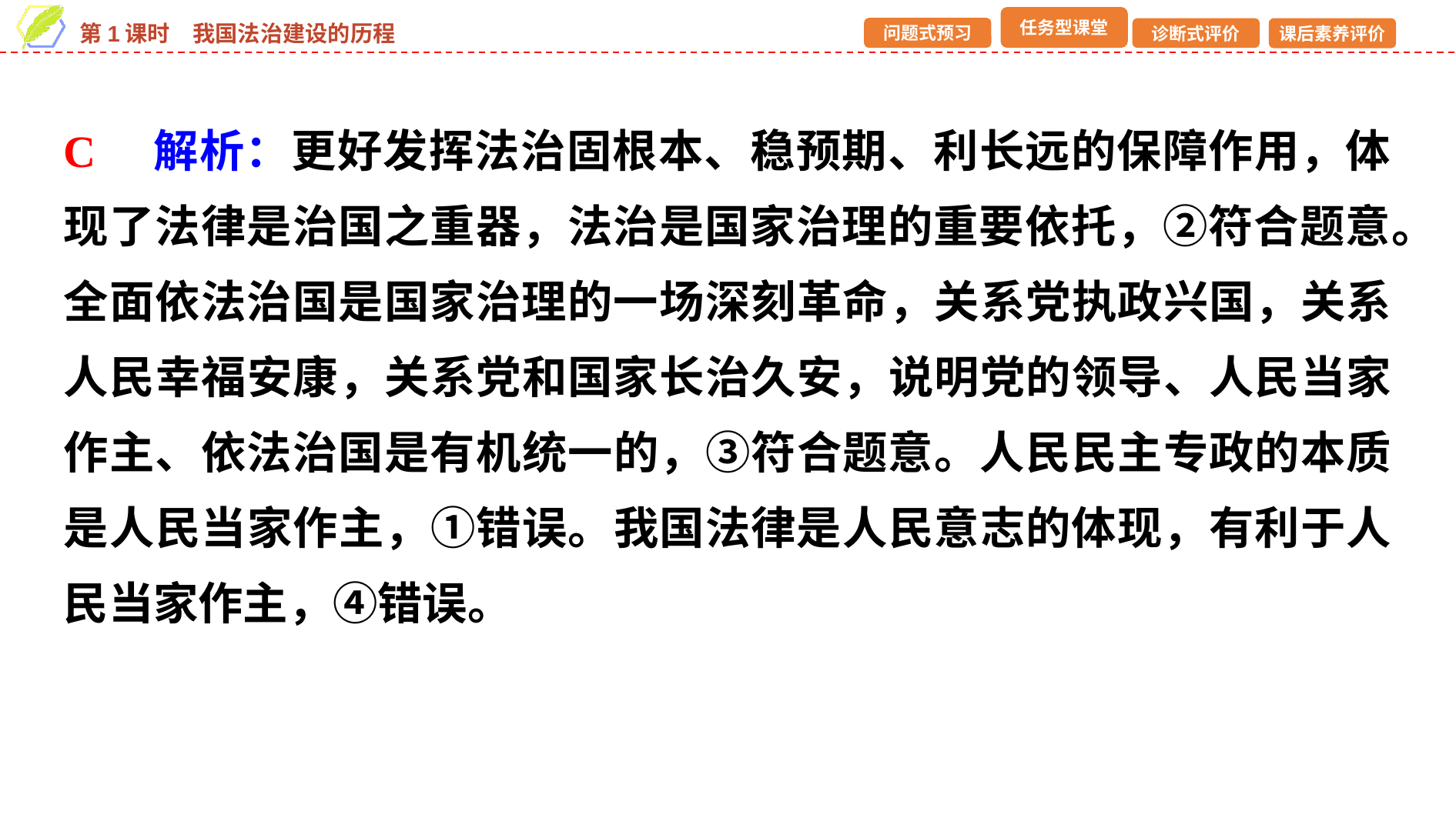

C　解析：更好发挥法治固根本、稳预期、利长远的保障作用，体现了法律是治国之重器，法治是国家治理的重要依托，②符合题意。全面依法治国是国家治理的一场深刻革命，关系党执政兴国，关系人民幸福安康，关系党和国家长治久安，说明党的领导、人民当家作主、依法治国是有机统一的，③符合题意。人民民主专政的本质是人民当家作主，①错误。我国法律是人民意志的体现，有利于人民当家作主，④错误。